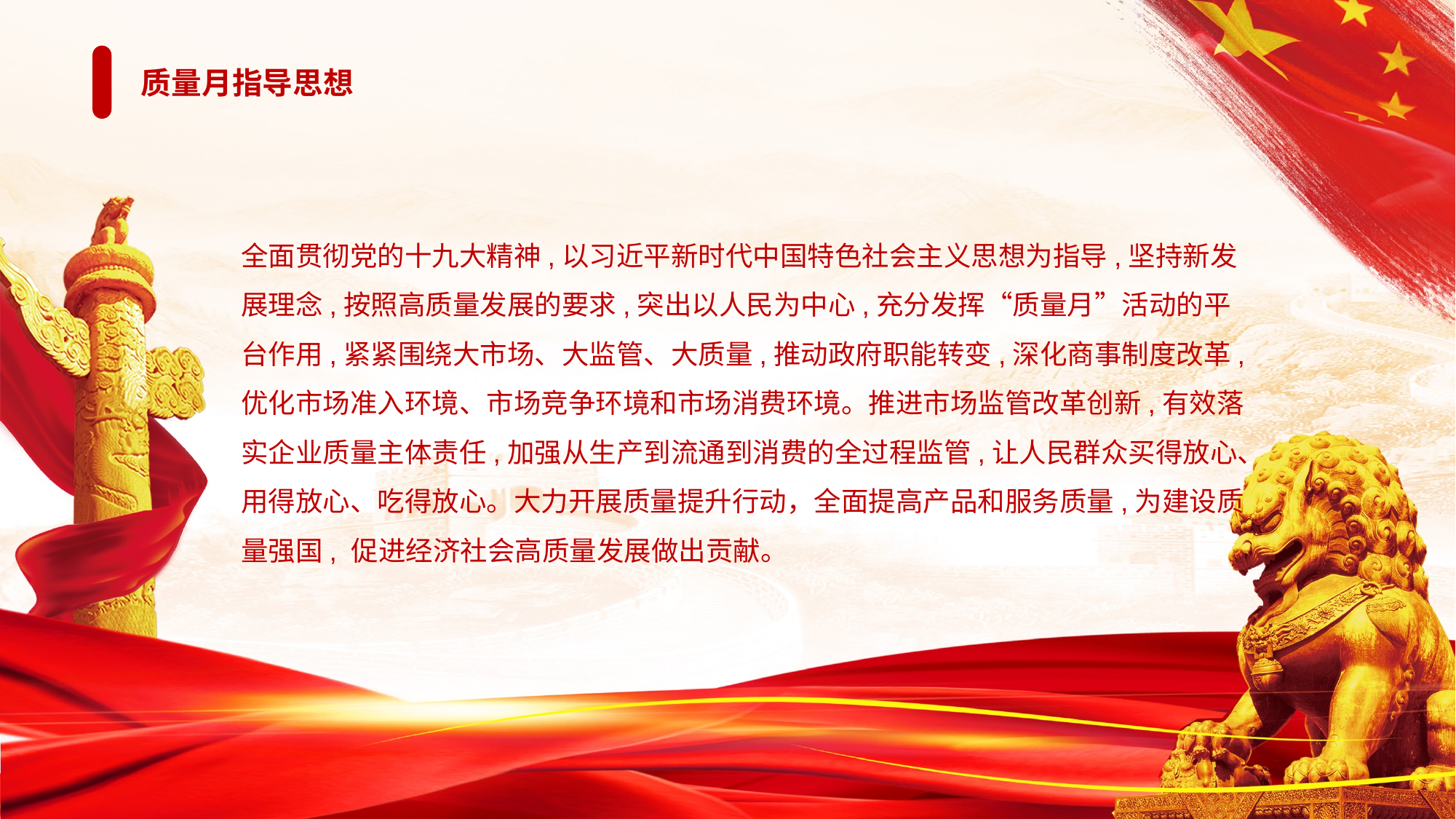

质量月指导思想
全面贯彻党的十九大精神,以习近平新时代中国特色社会主义思想为指导,坚持新发展理念,按照高质量发展的要求,突出以人民为中心,充分发挥“质量月”活动的平台作用,紧紧围绕大市场、大监管、大质量,推动政府职能转变,深化商事制度改革,优化市场准入环境、市场竞争环境和市场消费环境。推进市场监管改革创新,有效落实企业质量主体责任,加强从生产到流通到消费的全过程监管,让人民群众买得放心、用得放心、吃得放心。大力开展质量提升行动，全面提高产品和服务质量,为建设质量强国, 促进经济社会高质量发展做出贡献。